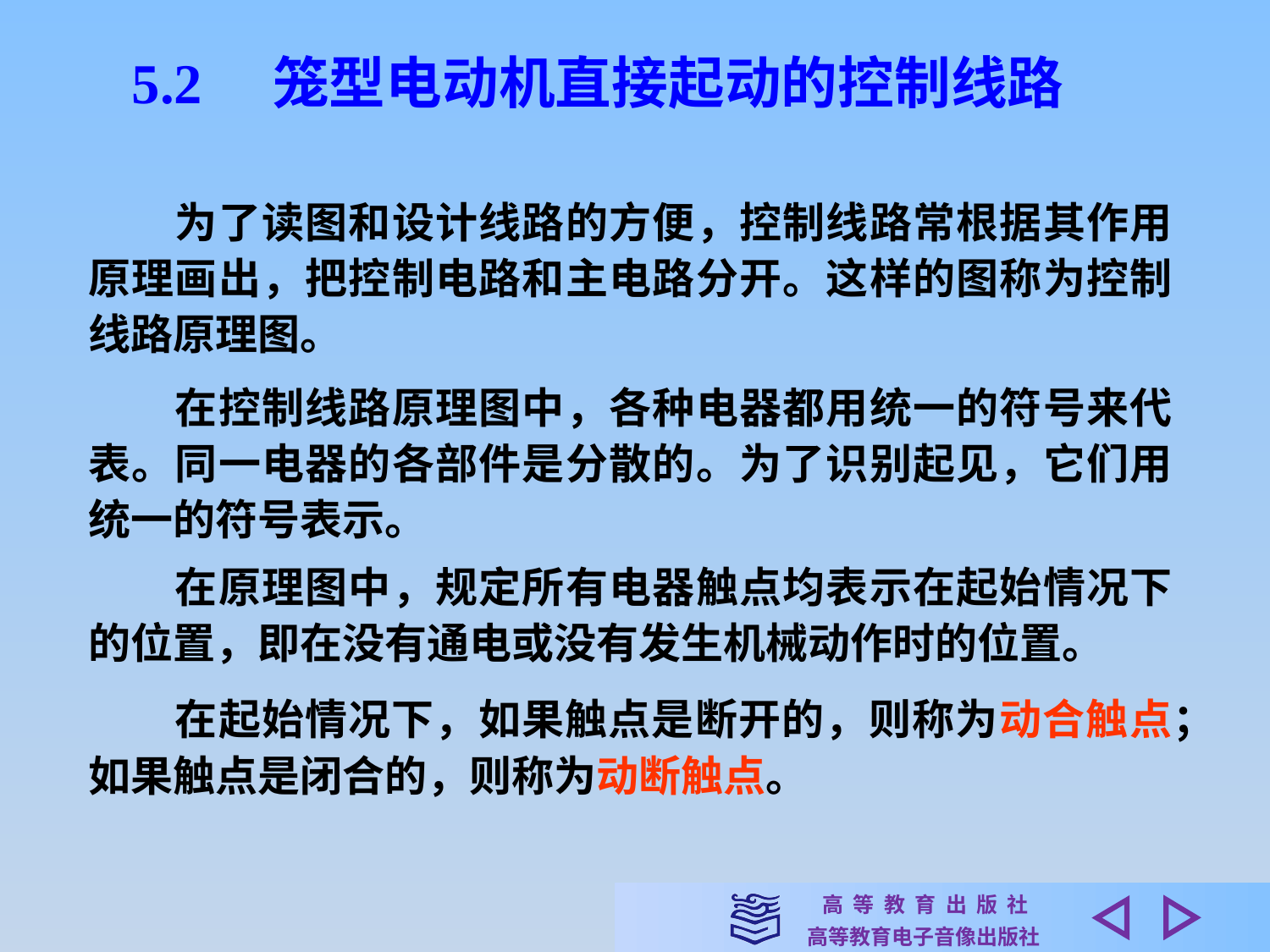

5.2　笼型电动机直接起动的控制线路
　　为了读图和设计线路的方便，控制线路常根据其作用原理画出，把控制电路和主电路分开。这样的图称为控制线路原理图。
　　在控制线路原理图中，各种电器都用统一的符号来代表。同一电器的各部件是分散的。为了识别起见，它们用统一的符号表示。
　　在原理图中，规定所有电器触点均表示在起始情况下的位置，即在没有通电或没有发生机械动作时的位置。
　　在起始情况下，如果触点是断开的，则称为动合触点；如果触点是闭合的，则称为动断触点。